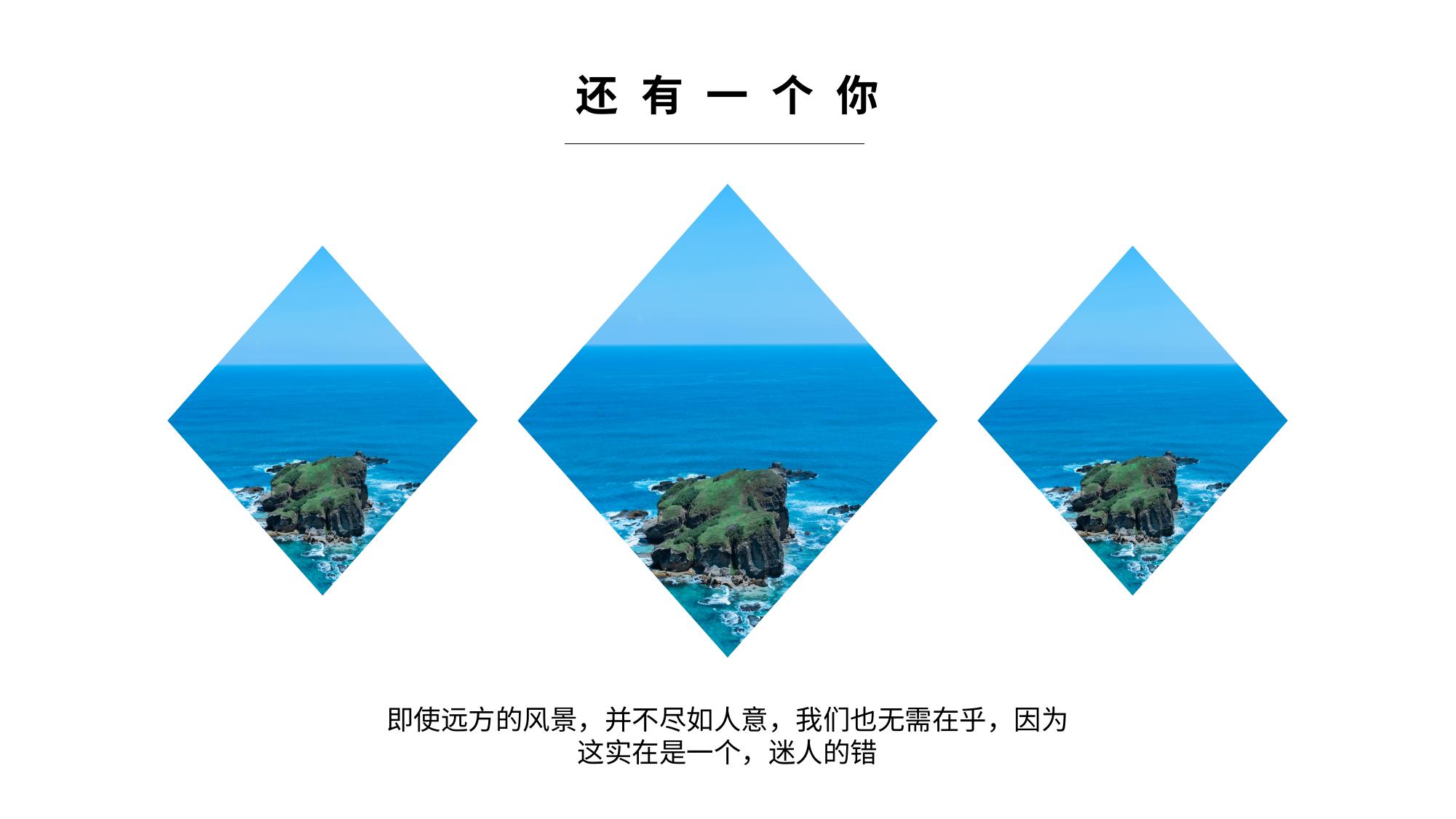

还有一个你

即使远方的风景，并不尽如人意，我们也无需在乎，因为这实在是一个，迷人的错